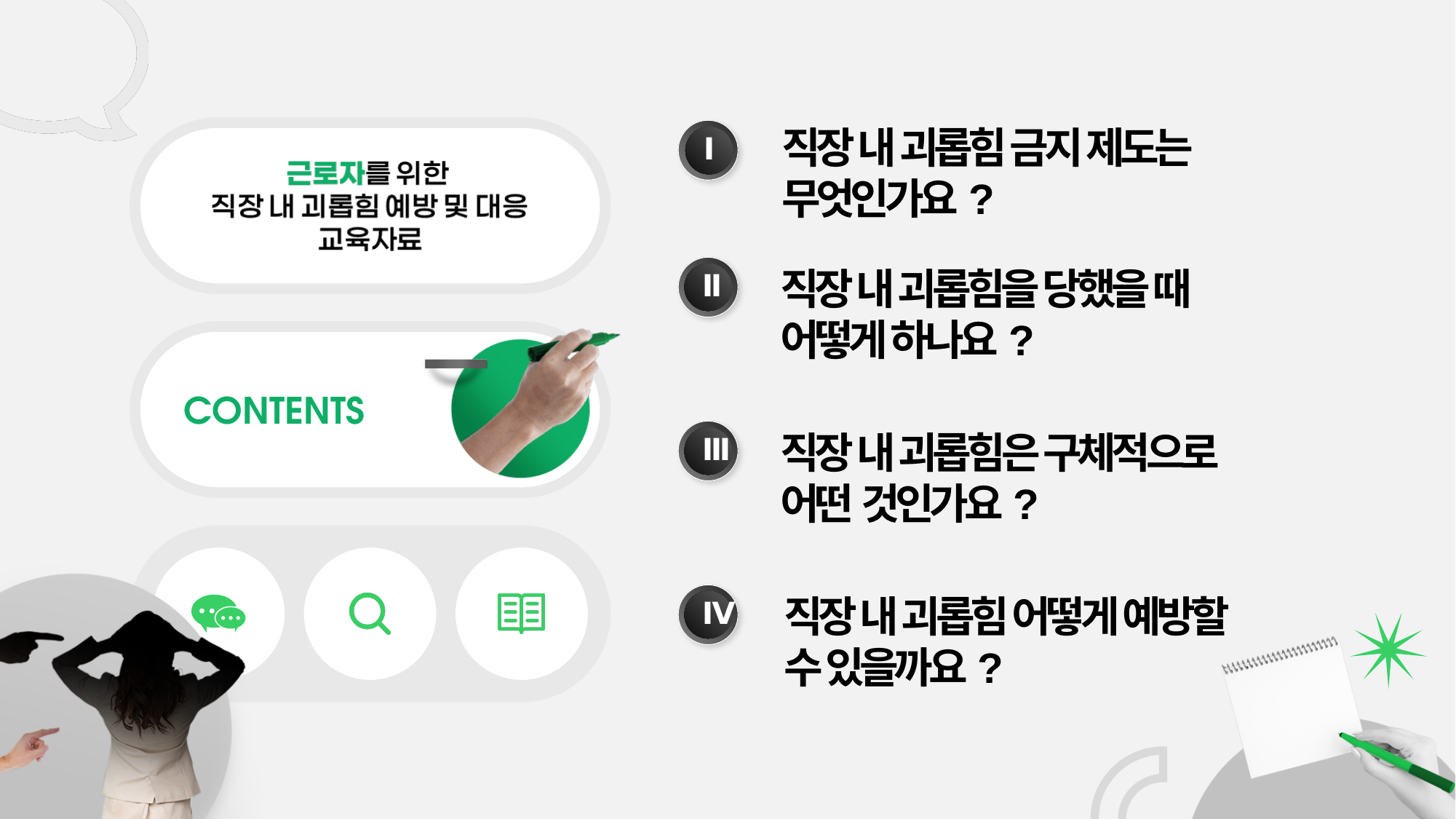

Ⅰ
직장 내 괴롭힘 금지 제도는
무엇인가요?

Ⅱ
직장 내 괴롭힘을 당했을 때
어떻게 하나요?
CONTENTS

Ⅲ
직장 내 괴롭힘은 구체적으로
어떤 것인가요?

Ⅳ
직장 내 괴롭힘 어떻게 예방할
수 있을까요?